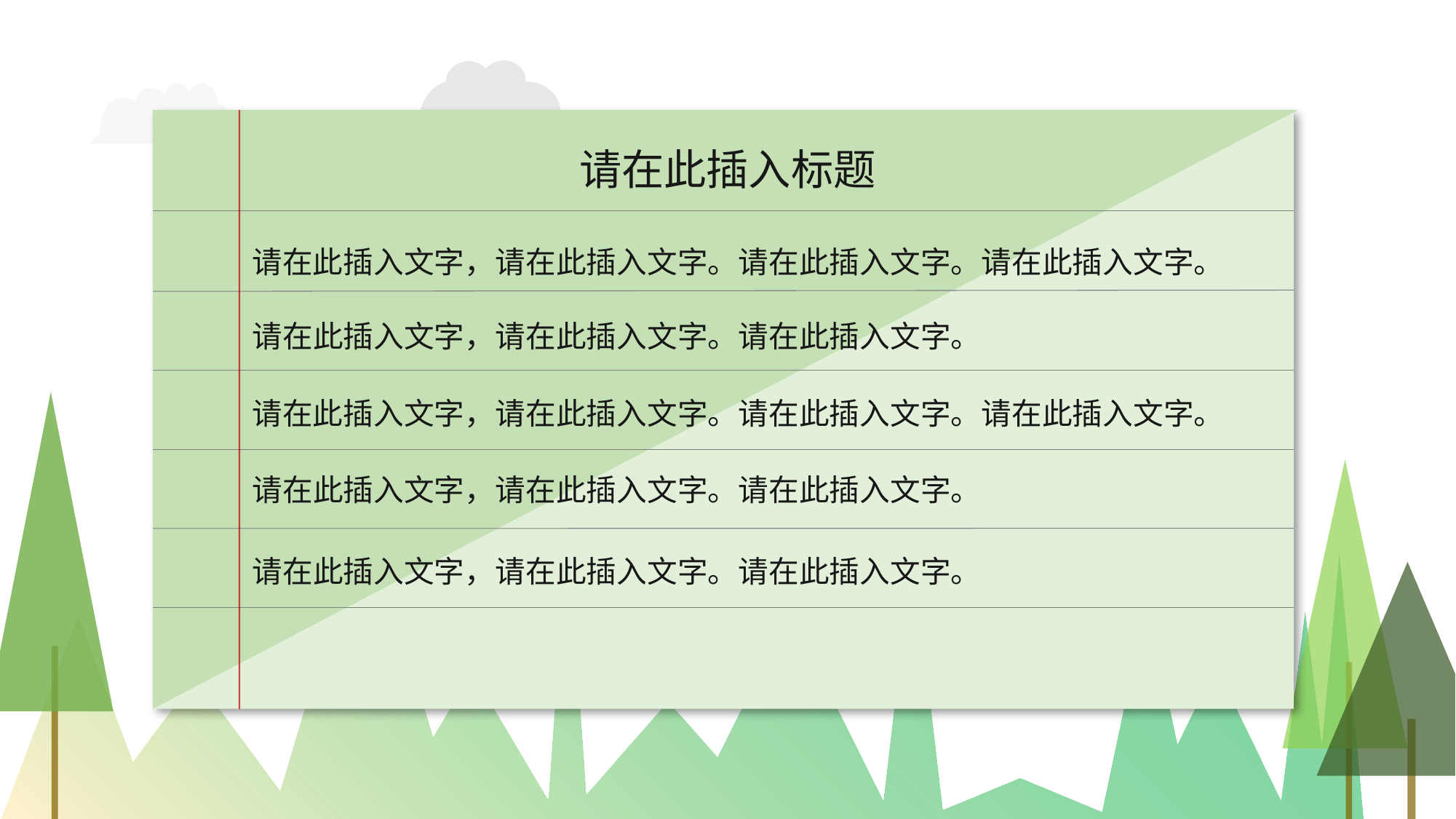

请在此插入标题

请在此插入文字，请在此插入文字。请在此插入文字。请在此插入文字。
请在此插入文字，请在此插入文字。请在此插入文字。
请在此插入文字，请在此插入文字。请在此插入文字。请在此插入文字。

请在此插入文字，请在此插入文字。请在此插入文字。

请在此插入文字，请在此插入文字。请在此插入文字。